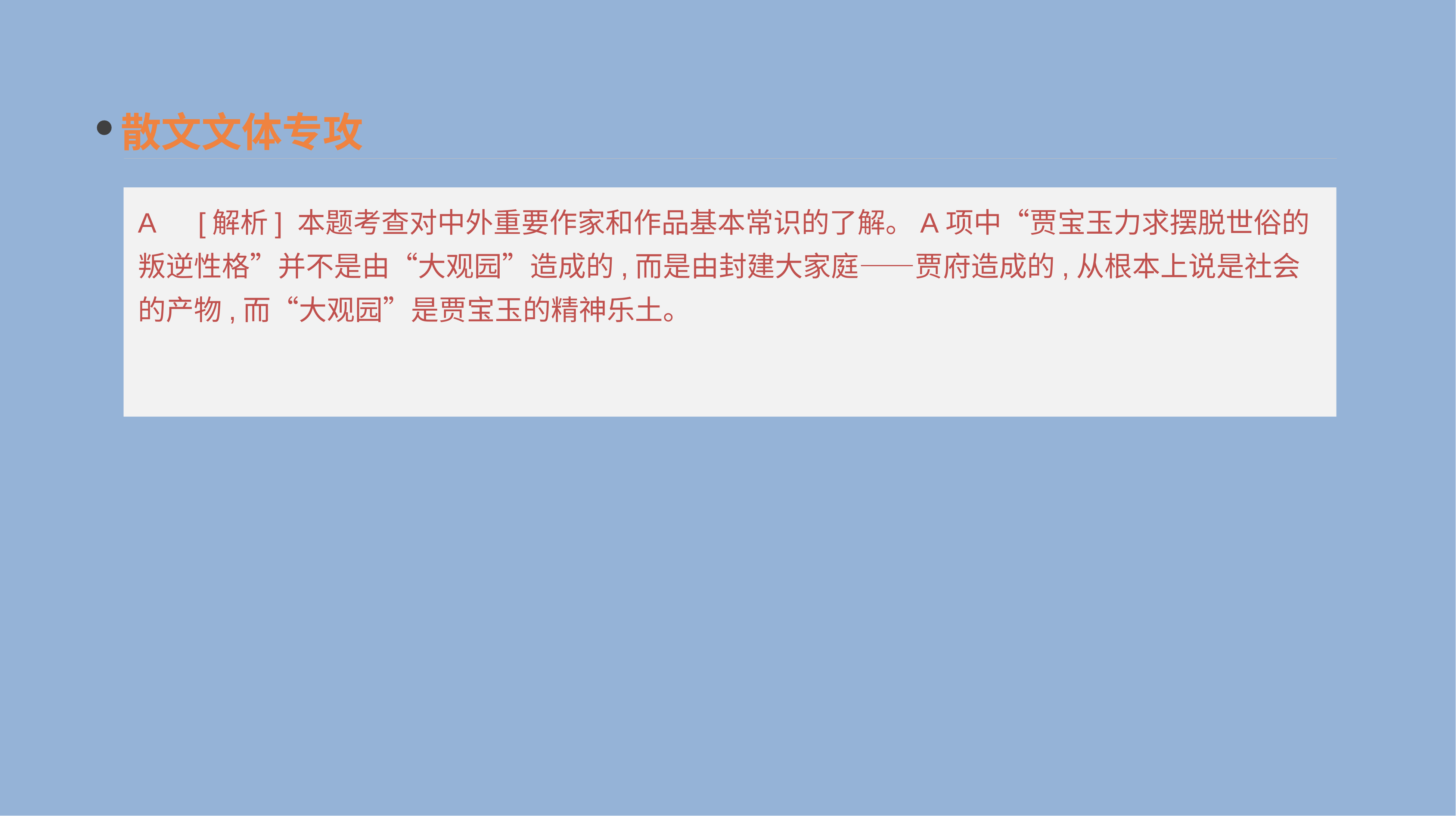

散文文体专攻

A　[解析] 本题考查对中外重要作家和作品基本常识的了解。A项中“贾宝玉力求摆脱世俗的叛逆性格”并不是由“大观园”造成的,而是由封建大家庭——贾府造成的,从根本上说是社会的产物,而“大观园”是贾宝玉的精神乐土。